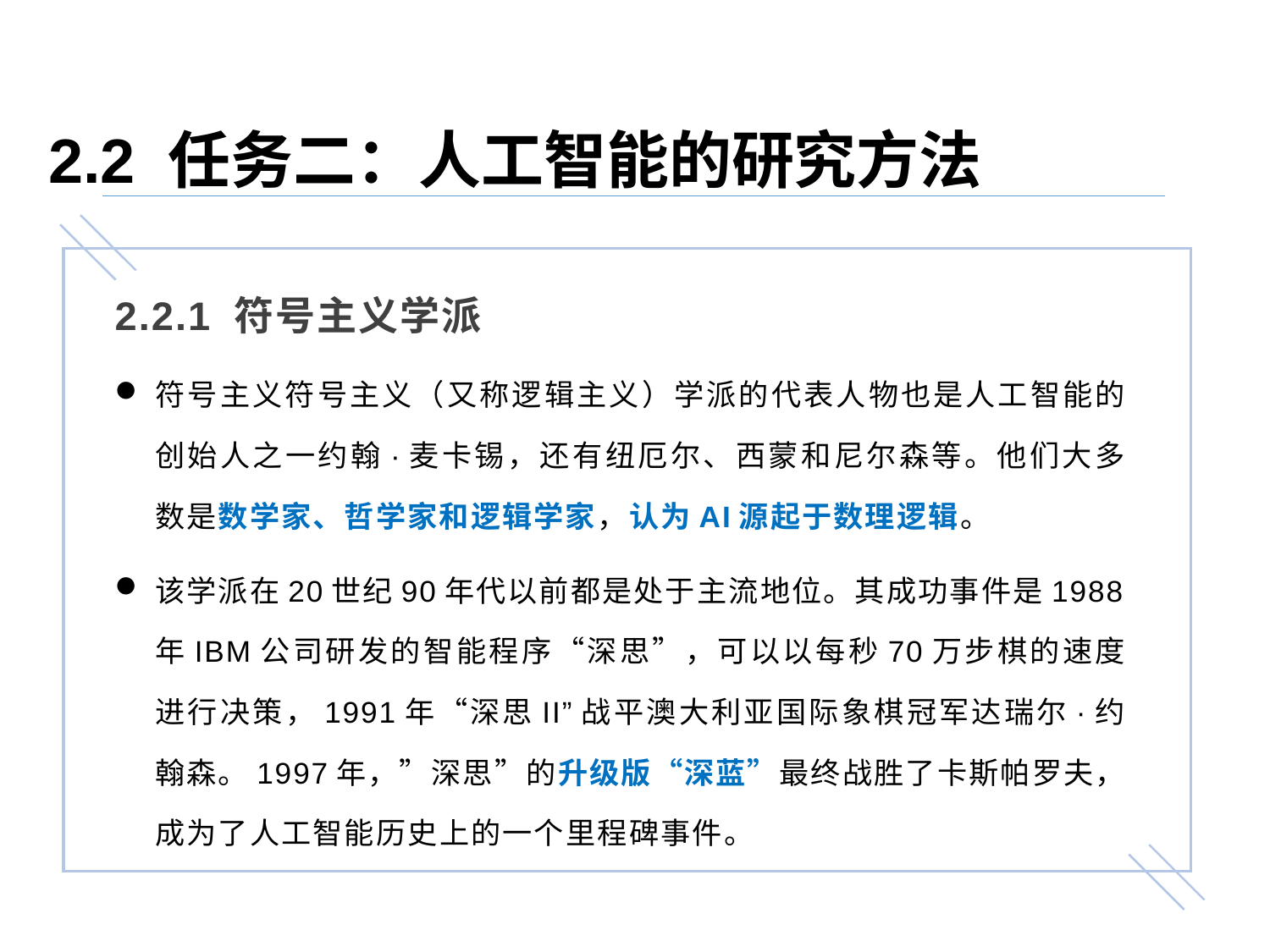

2.2 任务二：人工智能的研究方法

2.2.1 符号主义学派
符号主义符号主义（又称逻辑主义）学派的代表人物也是人工智能的创始人之一约翰·麦卡锡，还有纽厄尔、西蒙和尼尔森等。他们大多数是数学家、哲学家和逻辑学家，认为AI源起于数理逻辑。
该学派在20世纪90年代以前都是处于主流地位。其成功事件是1988年IBM公司研发的智能程序“深思”，可以以每秒70万步棋的速度进行决策，1991年“深思II”战平澳大利亚国际象棋冠军达瑞尔·约翰森。1997年，”深思”的升级版“深蓝”最终战胜了卡斯帕罗夫，成为了人工智能历史上的一个里程碑事件。